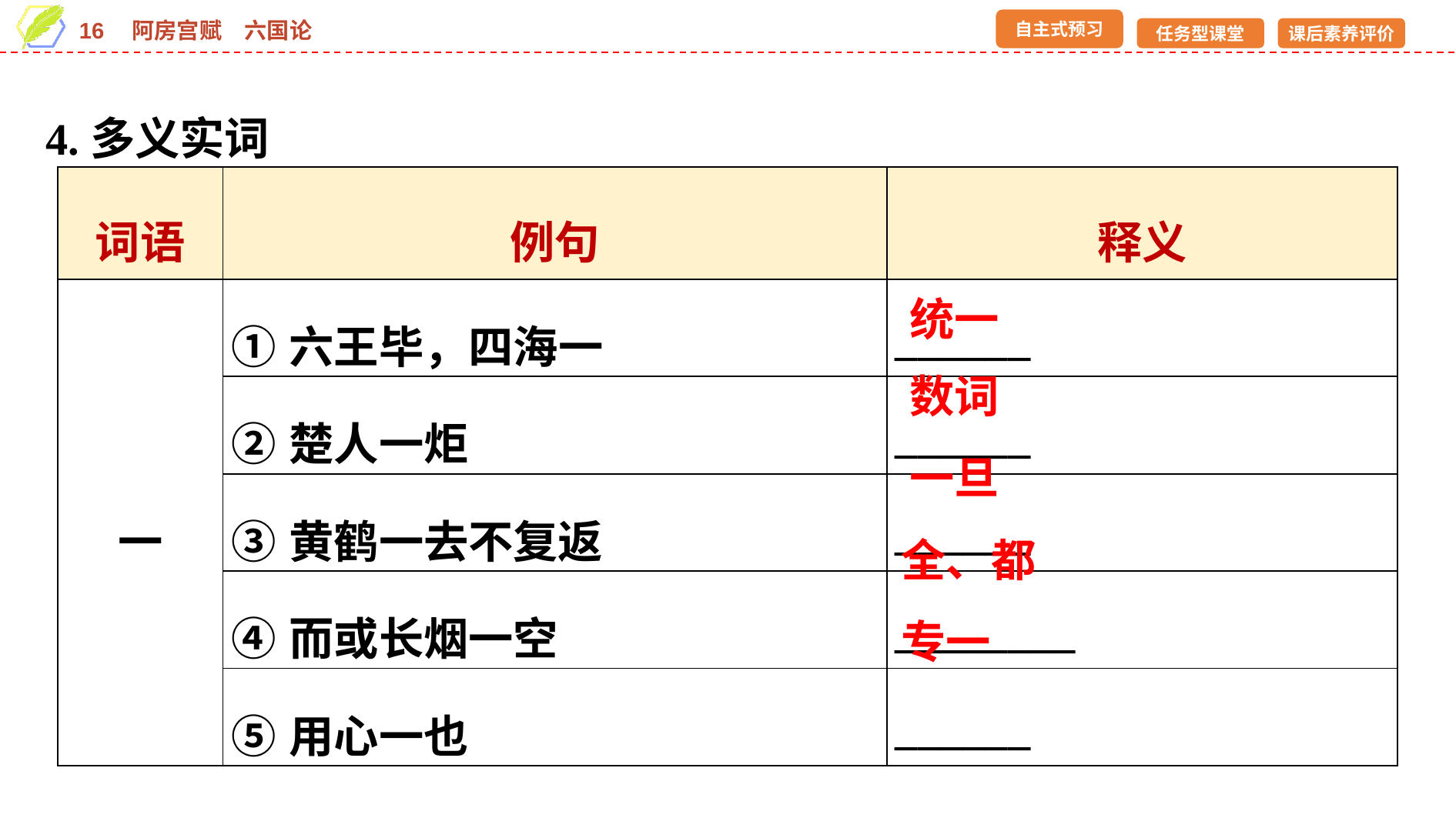

4.多义实词
| 词语 | 例句 | 释义 |
| --- | --- | --- |
| 一 | ①六王毕，四海一 | \_\_\_\_\_\_ |
|  | ②楚人一炬 | \_\_\_\_\_\_ |
|  | ③黄鹤一去不复返 | \_\_\_\_\_\_ |
|  | ④而或长烟一空 | \_\_\_\_\_\_\_\_ |
|  | ⑤用心一也 | \_\_\_\_\_\_ |
统一
数词
一旦
全、都
专一